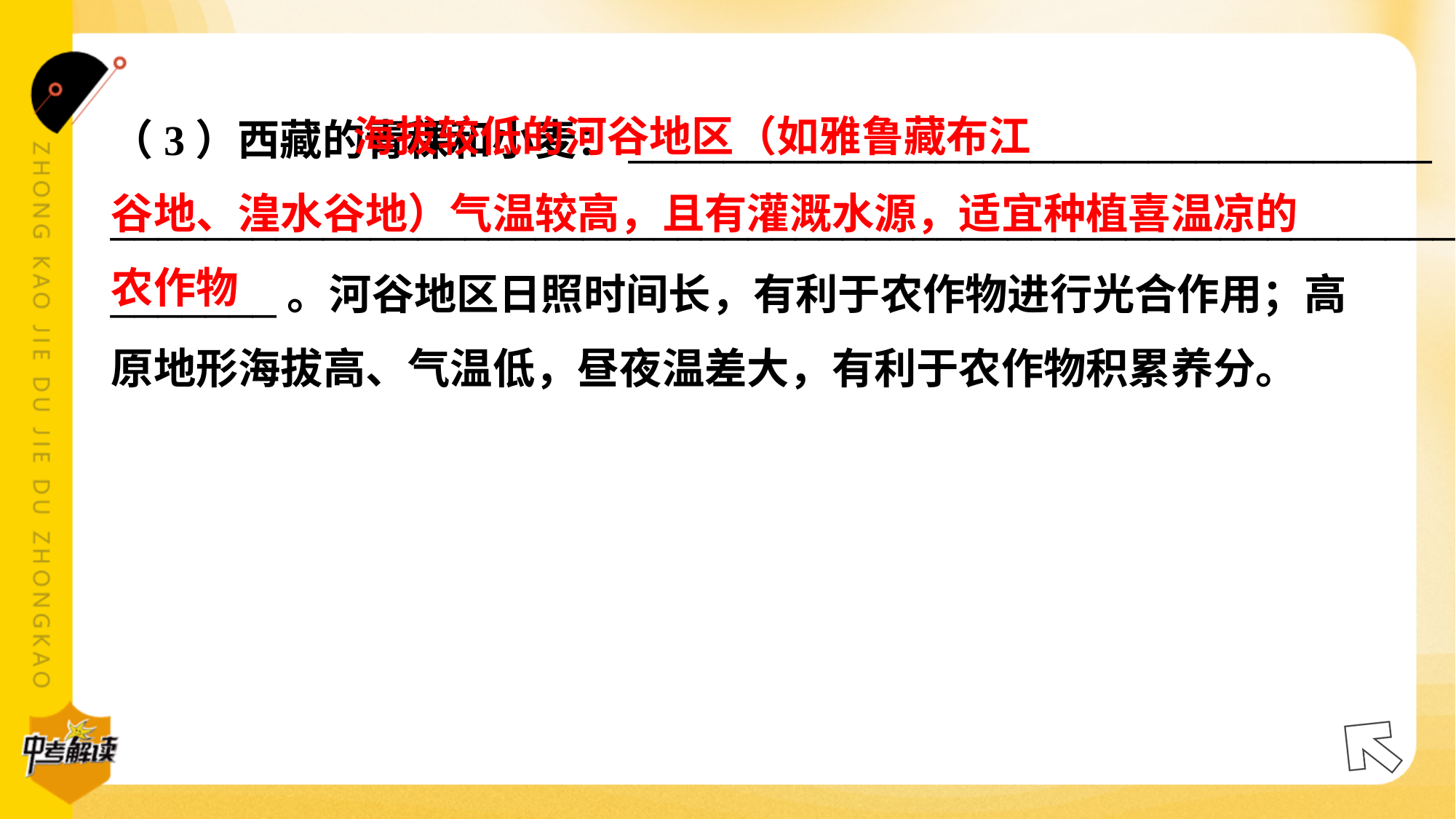

海拔较低的河谷地区（如雅鲁藏布江
谷地、湟水谷地）气温较高，且有灌溉水源，适宜种植喜温凉的
农作物
（3）西藏的青稞和小麦：__________________________________
__________________________________________________________
_______。河谷地区日照时间长，有利于农作物进行光合作用；高
原地形海拔高、气温低，昼夜温差大，有利于农作物积累养分。